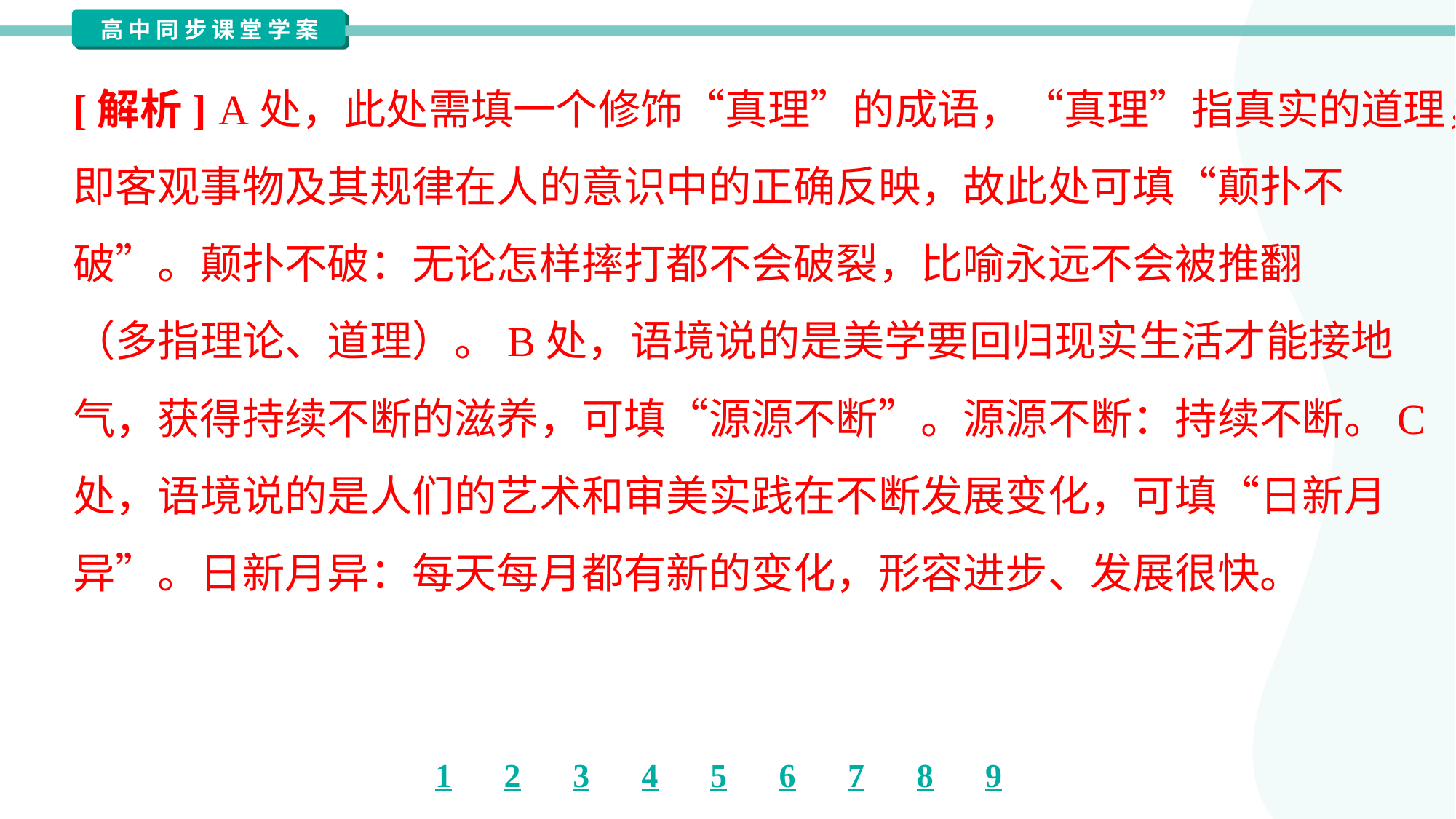

[解析] A处，此处需填一个修饰“真理”的成语，“真理”指真实的道理，
即客观事物及其规律在人的意识中的正确反映，故此处可填“颠扑不
破”。颠扑不破：无论怎样摔打都不会破裂，比喻永远不会被推翻
（多指理论、道理）。B处，语境说的是美学要回归现实生活才能接地
气，获得持续不断的滋养，可填“源源不断”。源源不断：持续不断。C
处，语境说的是人们的艺术和审美实践在不断发展变化，可填“日新月
异”。日新月异：每天每月都有新的变化，形容进步、发展很快。